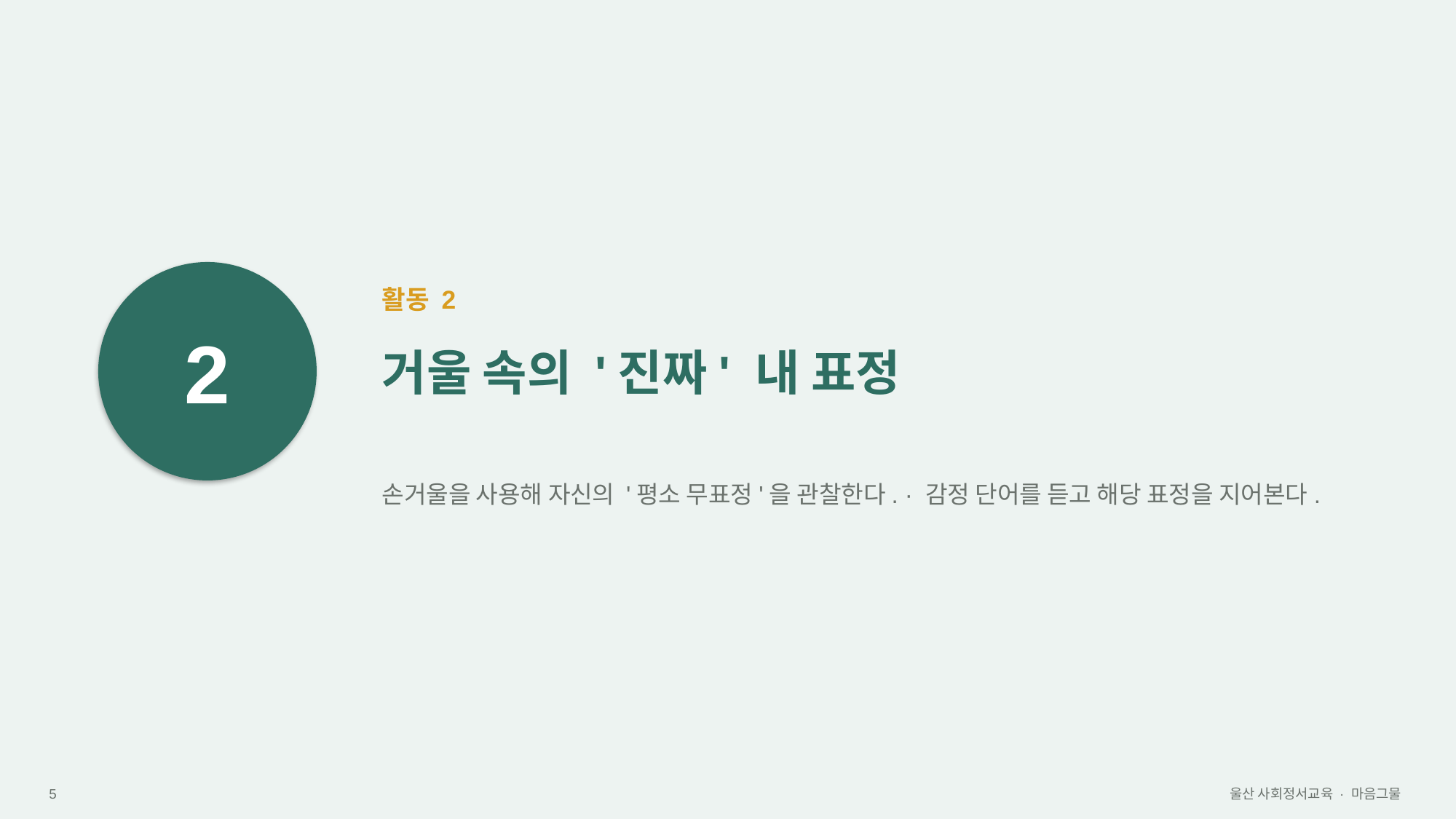

2
활동 2
거울 속의 '진짜' 내 표정
손거울을 사용해 자신의 '평소 무표정'을 관찰한다. · 감정 단어를 듣고 해당 표정을 지어본다.
5
울산 사회정서교육 · 마음그물